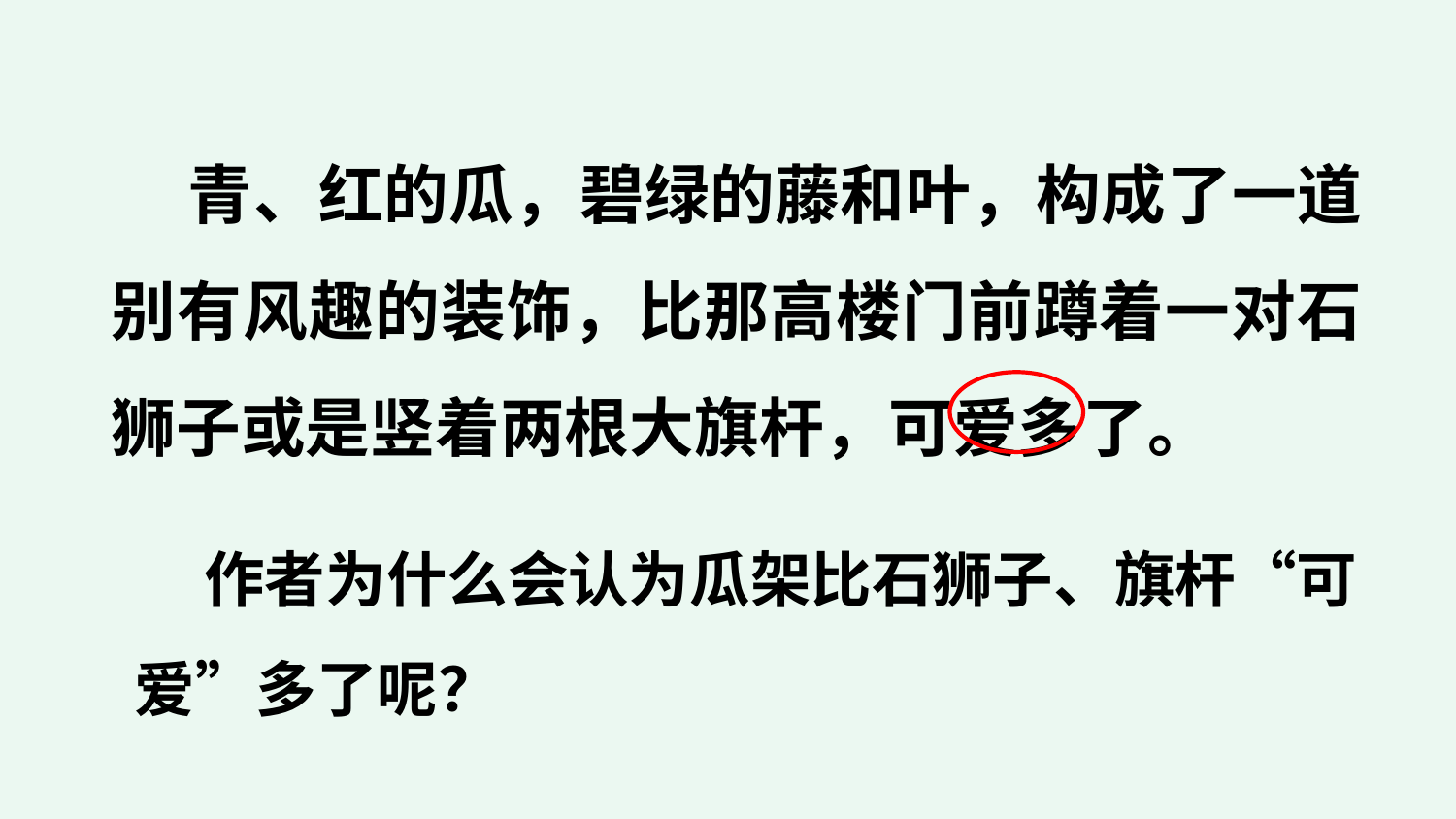

青、红的瓜，碧绿的藤和叶，构成了一道别有风趣的装饰，比那高楼门前蹲着一对石狮子或是竖着两根大旗杆，可爱多了。

    作者为什么会认为瓜架比石狮子、旗杆“可爱”多了呢？